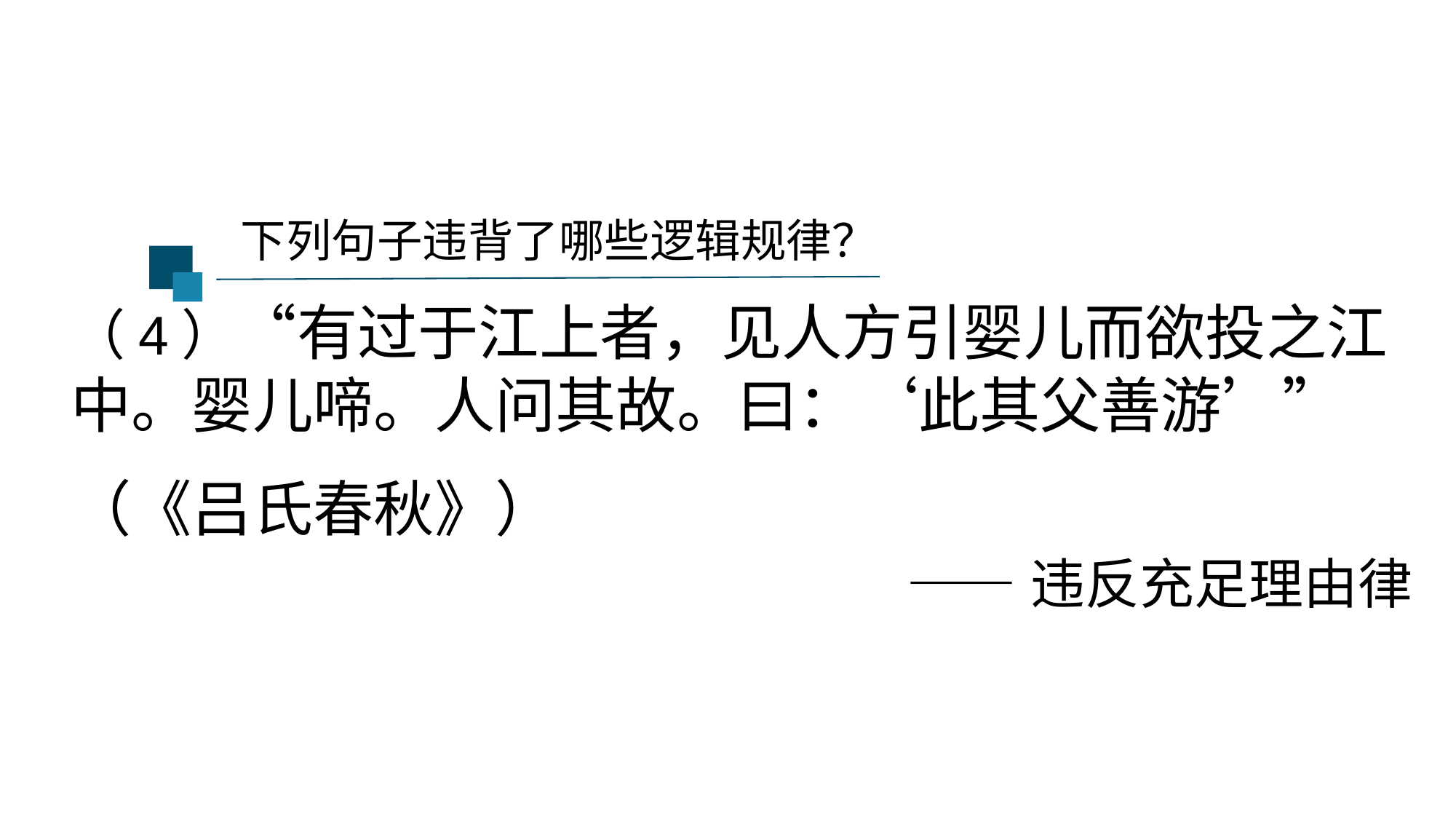

下列句子违背了哪些逻辑规律？

（4）“有过于江上者，见人方引婴儿而欲投之江中。婴儿啼。人问其故。曰：‘此其父善游’”（《吕氏春秋》）
                               ——违反充足理由律